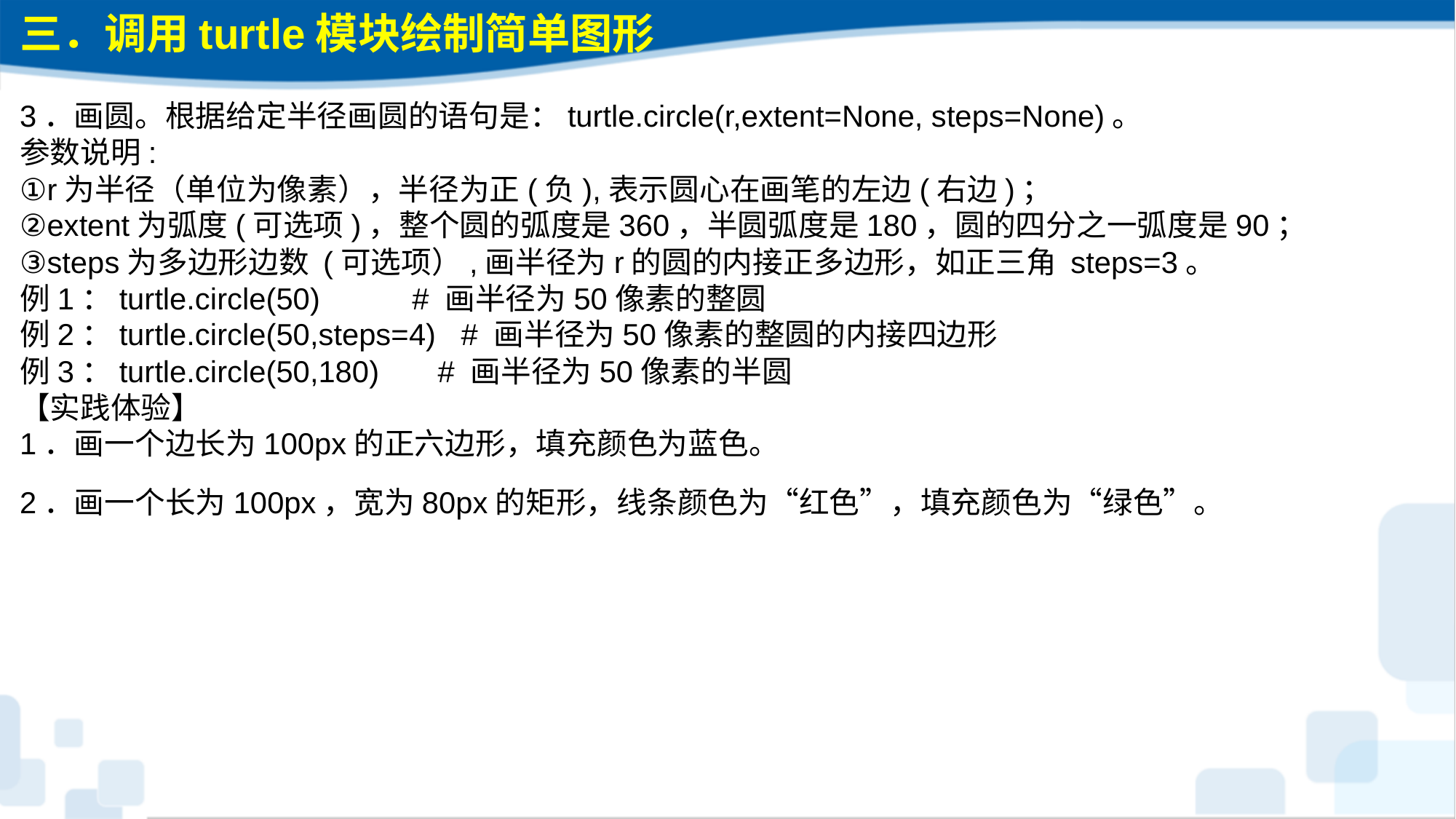

三．调用turtle模块绘制简单图形
3．画圆。根据给定半径画圆的语句是：turtle.circle(r,extent=None, steps=None)。参数说明:①r为半径（单位为像素），半径为正(负),表示圆心在画笔的左边(右边)；②extent为弧度(可选项)，整个圆的弧度是360，半圆弧度是180，圆的四分之一弧度是90；③steps为多边形边数 (可选项）,画半径为r的圆的内接正多边形，如正三角 steps=3。例1：turtle.circle(50)           # 画半径为50像素的整圆例2：turtle.circle(50,steps=4)   # 画半径为50像素的整圆的内接四边形例3：turtle.circle(50,180)       # 画半径为50像素的半圆【实践体验】1．画一个边长为100px的正六边形，填充颜色为蓝色。2．画一个长为100px，宽为80px的矩形，线条颜色为“红色”，填充颜色为“绿色”。